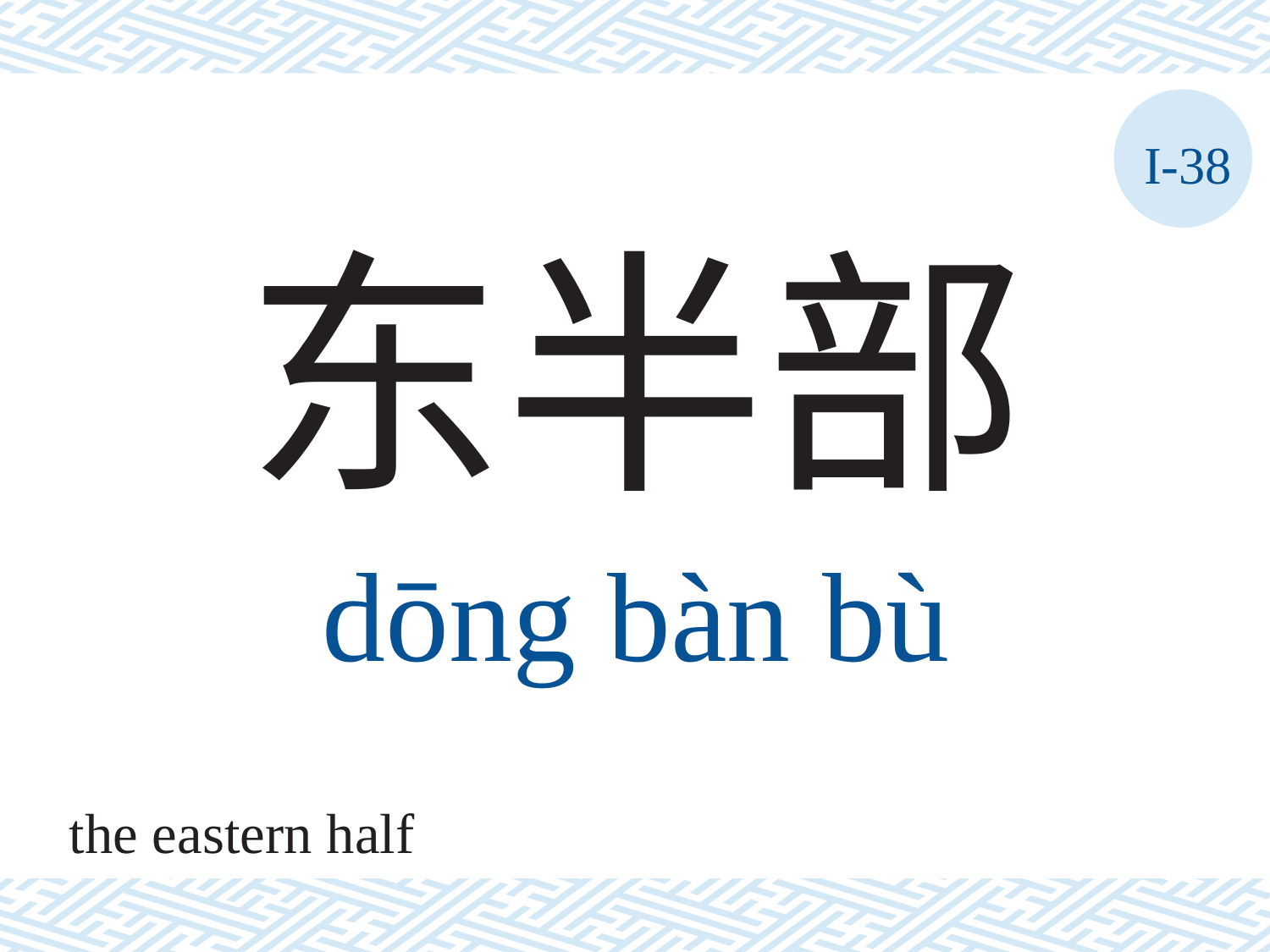

I-38
东半部
dōng	bàn	bù
the eastern half